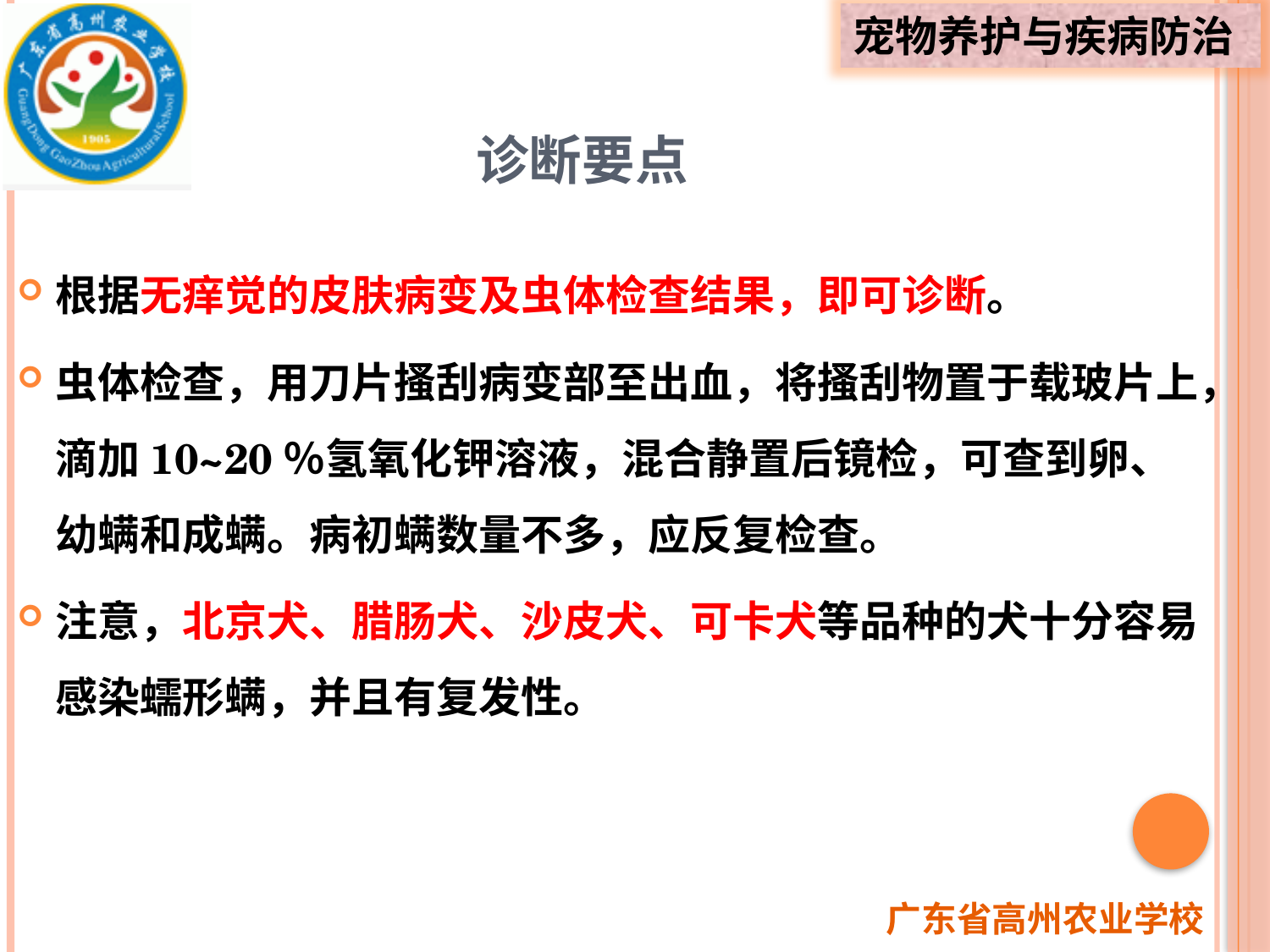

# 诊断要点
根据无痒觉的皮肤病变及虫体检查结果，即可诊断。
虫体检查，用刀片搔刮病变部至出血，将搔刮物置于载玻片上，滴加10~20％氢氧化钾溶液，混合静置后镜检，可查到卵、幼螨和成螨。病初螨数量不多，应反复检查。
注意，北京犬、腊肠犬、沙皮犬、可卡犬等品种的犬十分容易感染蠕形螨，并且有复发性。